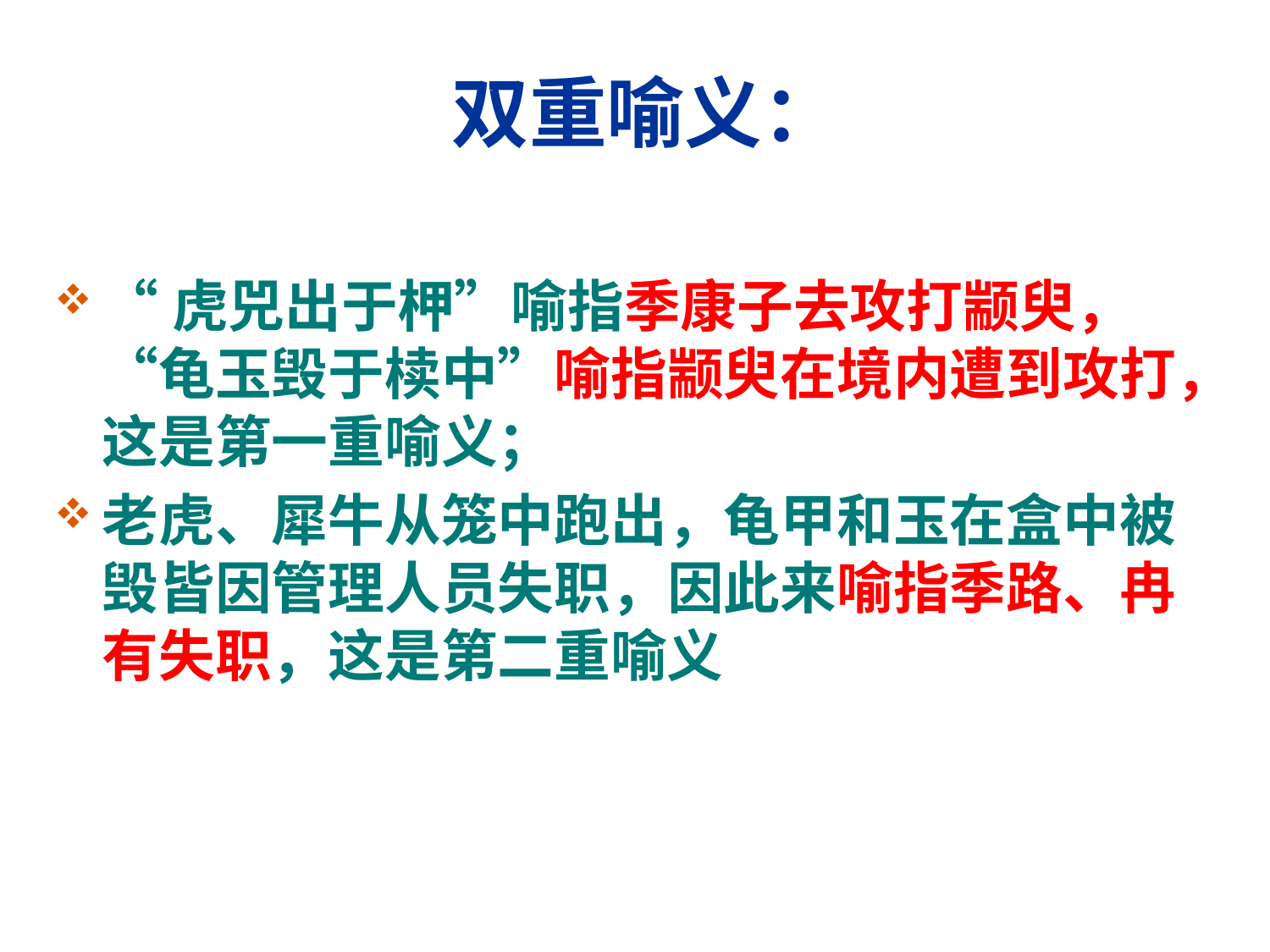

# 双重喻义：
“虎兕出于柙”喻指季康子去攻打颛臾，“龟玉毁于椟中”喻指颛臾在境内遭到攻打，这是第一重喻义；
老虎、犀牛从笼中跑出，龟甲和玉在盒中被毁皆因管理人员失职，因此来喻指季路、冉有失职，这是第二重喻义